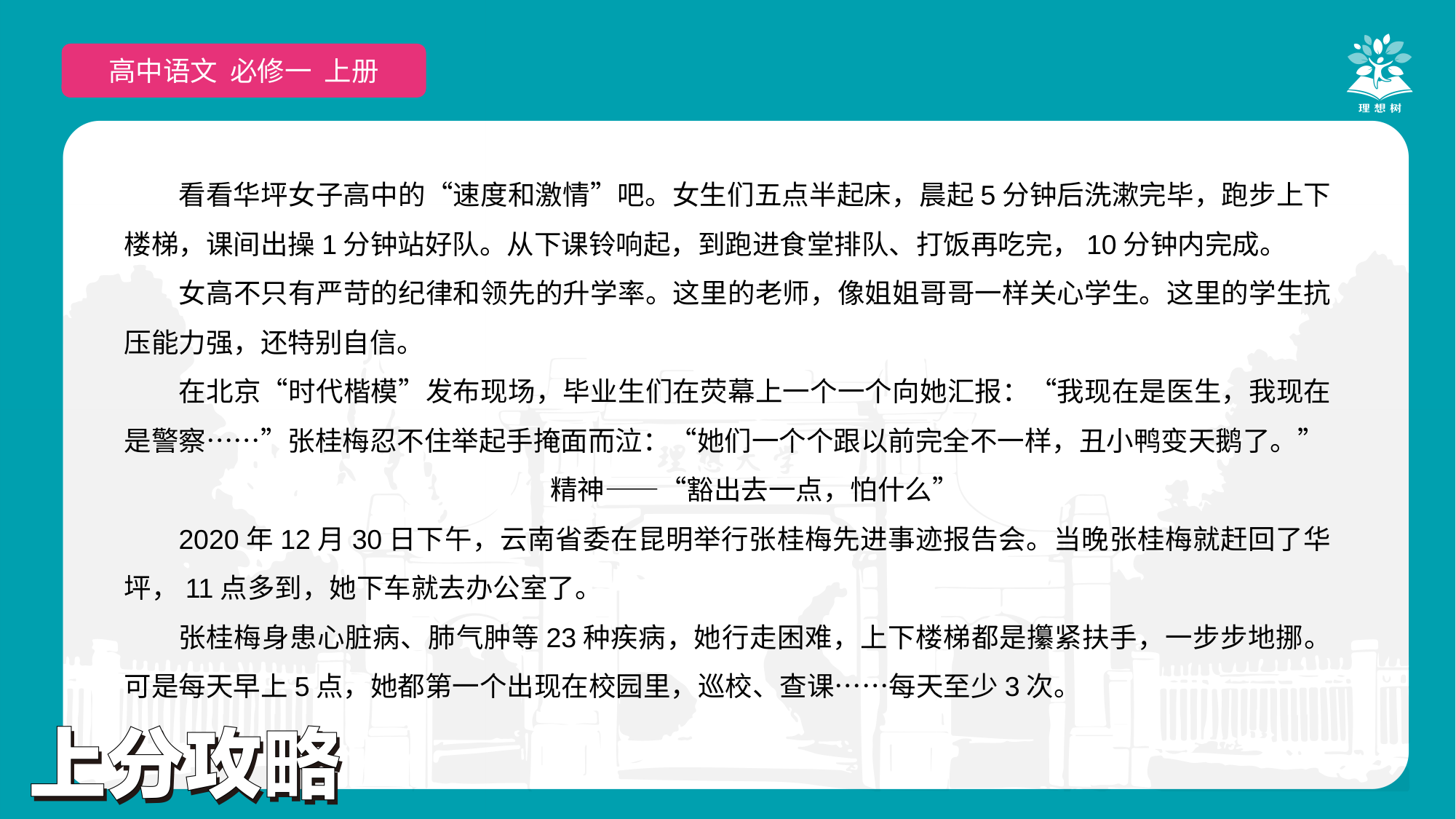

高中语文  选择性必修上
高中语文  必修一  上册
看看华坪女子高中的“速度和激情”吧。女生们五点半起床，晨起5分钟后洗漱完毕，跑步上下楼梯，课间出操1分钟站好队。从下课铃响起，到跑进食堂排队、打饭再吃完，10分钟内完成。
女高不只有严苛的纪律和领先的升学率。这里的老师，像姐姐哥哥一样关心学生。这里的学生抗压能力强，还特别自信。
在北京“时代楷模”发布现场，毕业生们在荧幕上一个一个向她汇报：“我现在是医生，我现在是警察……”张桂梅忍不住举起手掩面而泣：“她们一个个跟以前完全不一样，丑小鸭变天鹅了。”
精神——“豁出去一点，怕什么”
2020年12月30日下午，云南省委在昆明举行张桂梅先进事迹报告会。当晚张桂梅就赶回了华坪，11点多到，她下车就去办公室了。
张桂梅身患心脏病、肺气肿等23种疾病，她行走困难，上下楼梯都是攥紧扶手，一步步地挪。可是每天早上5点，她都第一个出现在校园里，巡校、查课……每天至少3次。